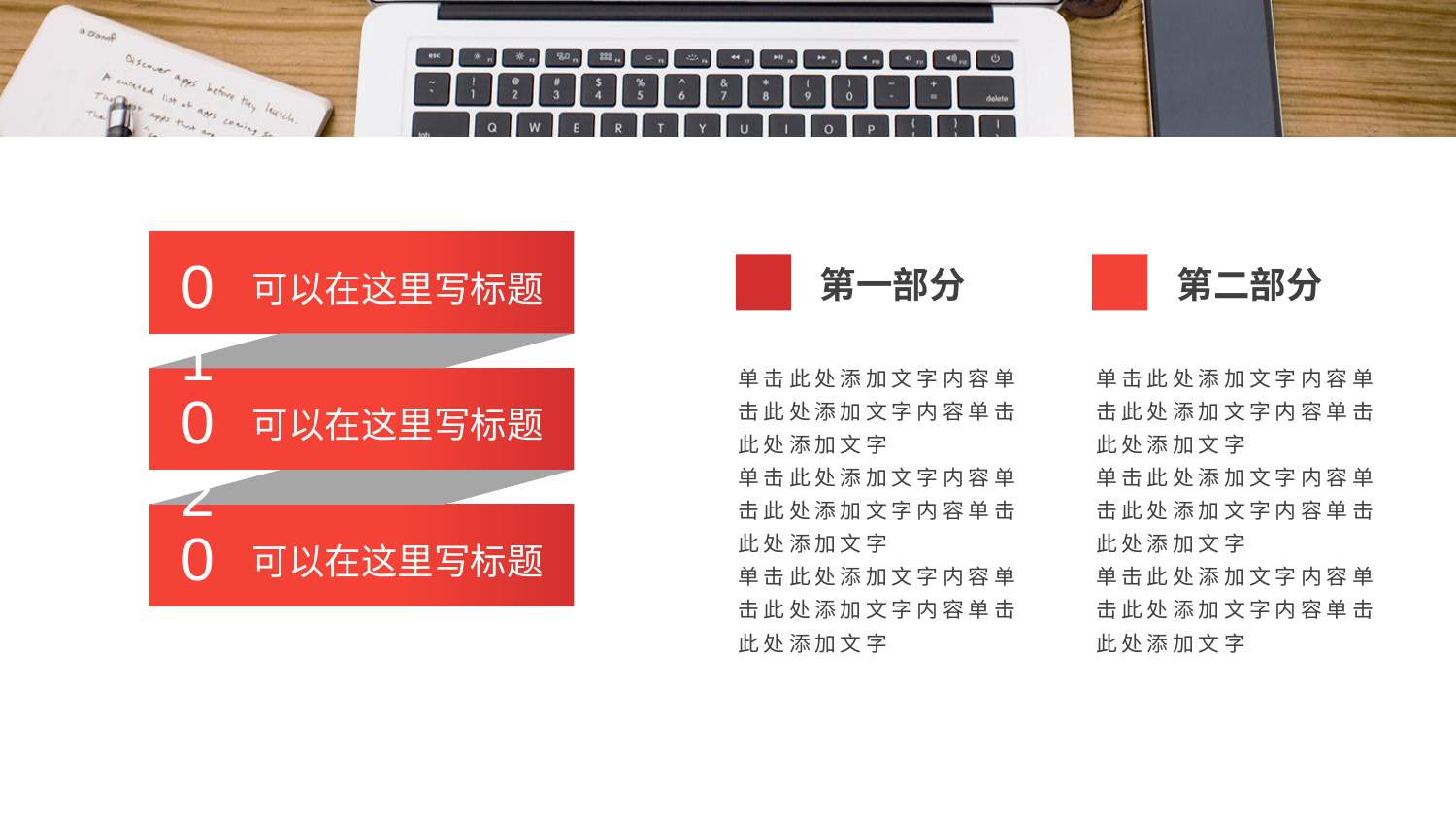

01
可以在这里写标题

02
可以在这里写标题

03
可以在这里写标题

第一部分
单击此处添加文字内容单击此处添加文字内容单击此处添加文字
单击此处添加文字内容单击此处添加文字内容单击此处添加文字
单击此处添加文字内容单击此处添加文字内容单击此处添加文字

第二部分
单击此处添加文字内容单击此处添加文字内容单击此处添加文字
单击此处添加文字内容单击此处添加文字内容单击此处添加文字
单击此处添加文字内容单击此处添加文字内容单击此处添加文字